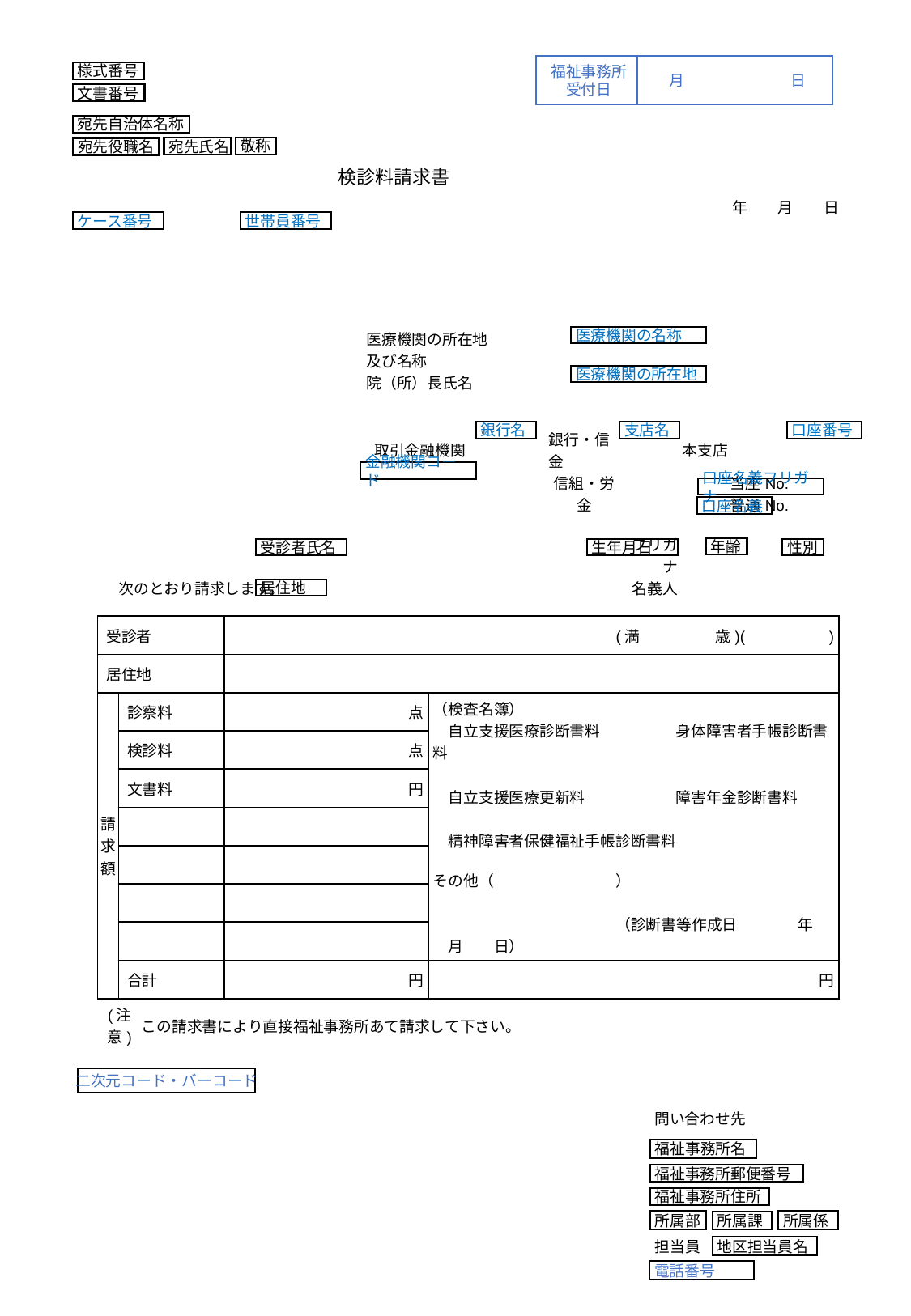

福祉事務所
受付日
月	日
様式番号
文書番号
宛先自治体名称
敬称
宛先氏名
宛先役職名
検診料請求書
|  |  |  |  |  |  |  |  |  |  |  |  |  |  |  |  |  | 年　　月　　日 |  |  |  |  |  |
| --- | --- | --- | --- | --- | --- | --- | --- | --- | --- | --- | --- | --- | --- | --- | --- | --- | --- | --- | --- | --- | --- | --- |
|  |  |  |  |  |  |  |  |  |  |  |  |  |  |  |  |  |  |  |  |  |  |  |
|  |  |  |  |  |  |  |  |  |  |  |  |  |  |  |  |  |  |  |  |  |  |  |
|  |  |  |  |  |  |  |  |  |  |  |  |  |  |  |  |  |  |  |  |  |  |  |
|  |  |  |  |  |  |  |  |  |  |  |  |  |  |  |  |  |  |  |  |  |  |  |
|  |  |  |  |  |  |  |  |  |  |  |  |  |  |  |  |  |  |  |  |  |  |  |
|  |  |  |  |  |  |  |  |  |  |  |  |  | 医療機関の所在地 |  |  |  |  |  |  |  |  |  |
|  |  |  |  |  |  |  |  |  |  |  |  |  | 及び名称 |  |  |  |  |  |  |  |  |  |
|  |  |  |  |  |  |  |  |  |  |  |  |  | 院（所）長氏名 |  |  |  |  |  |  |  |  |  |
|  |  |  |  |  |  |  |  |  |  |  |  |  |  |  |  |  |  |  |  |  |  |  |
|  |  |  |  |  |  |  |  |  |  |  |  |  |  |  |  |  |  |  | 当座No. 普通No. | 当座No. 普通No. |  |  |
|  |  |  |  |  |  |  |  |  |  |  |  |  | 取引金融機関 |  |  | 銀行・信金 |  | 本支店 |  |  |  |  |
|  |  |  |  |  |  |  |  |  |  |  |  |  |  |  |  | 信組・労金 |  |  |  |  |  |  |
|  |  |  |  |  |  |  |  |  |  |  |  |  |  |  |  |  |  |  |  |  |  |  |
|  |  |  |  |  |  |  |  |  |  |  |  |  |  |  |  |  | フリガナ |  |  |  |  |  |
|  |  |  | 次のとおり請求します。 |  |  |  |  |  |  |  |  |  |  |  |  |  | 名義人 |  |  |  |  |  |
|  |  |  |  |  |  |  |  |  |  |  |  |  |  |  |  |  |  |  |  |  |  |  |
|  |  | 受診者 |  |  |  |  | (満　　　　　歳)(　　　　　) |  |  |  |  |  |  |  |  |  |  |  |  |  |  |  |
|  |  | 居住地 |  |  |  |  |  |  |  |  |  |  |  |  |  |  |  |  |  |  |  |  |
|  |  | 請求額 | 診察料 |  |  |  | 点 |  |  |  |  |  |  | （検査名簿） 　自立支援医療診断書料 身体障害者手帳診断書料 　自立支援医療更新料 障害年金診断書料 　精神障害者保健福祉手帳診断書料 その他（　　　　　　　　） 　　　　　　　　　　　　（診断書等作成日　　　　年　　月　　日） | （検査名簿） 　自立支援医療診断書料　　　　身体障碍者手帳診断書料 　自立支援医療更新料　　　　　障害年金診断書料 　精神保健福祉手帳診断書料　　その他（　　　　　　　　） 　　　　　　　　（診断書等作成日　　　　年　　月　　日） |  |  |  |  |  |  |  |
|  |  |  | 検診料 |  |  |  | 点 |  |  |  |  |  |  |  |  |  |  |  |  |  |  |  |
|  |  |  | 文書料 |  |  |  | 円 |  |  |  |  |  |  |  |  |  |  |  |  |  |  |  |
|  |  |  |  |  |  |  |  |  |  |  |  |  |  |  |  |  |  |  |  |  |  |  |
|  |  |  |  |  |  |  |  |  |  |  |  |  |  |  |  |  |  |  |  |  |  |  |
|  |  |  |  |  |  |  |  |  |  |  |  |  |  |  |  |  |  |  |  |  |  |  |
|  |  |  |  |  |  |  |  |  |  |  |  |  |  |  |  |  |  |  |  |  |  |  |
|  |  |  | 合計 |  |  |  | 円 |  |  |  |  |  |  | 円 | 円 |  |  |  |  |  |  |  |
|  |  | (注意) |  | この請求書により直接福祉事務所あて請求して下さい。 |  |  |  |  |  |  |  |  |  |  |  |  |  |  |  |  |  |  |
ケース番号
世帯員番号
医療機関の名称
医療機関の所在地
銀行名
支店名
口座番号
金融機関コード
口座名義フリガナ
口座名義
年齢
生年月日
性別
受診者氏名
居住地
二次元コード・バーコード
問い合わせ先
福祉事務所名
福祉事務所郵便番号
福祉事務所住所
所属部
所属係
所属課
担当員
地区担当員名
電話番号